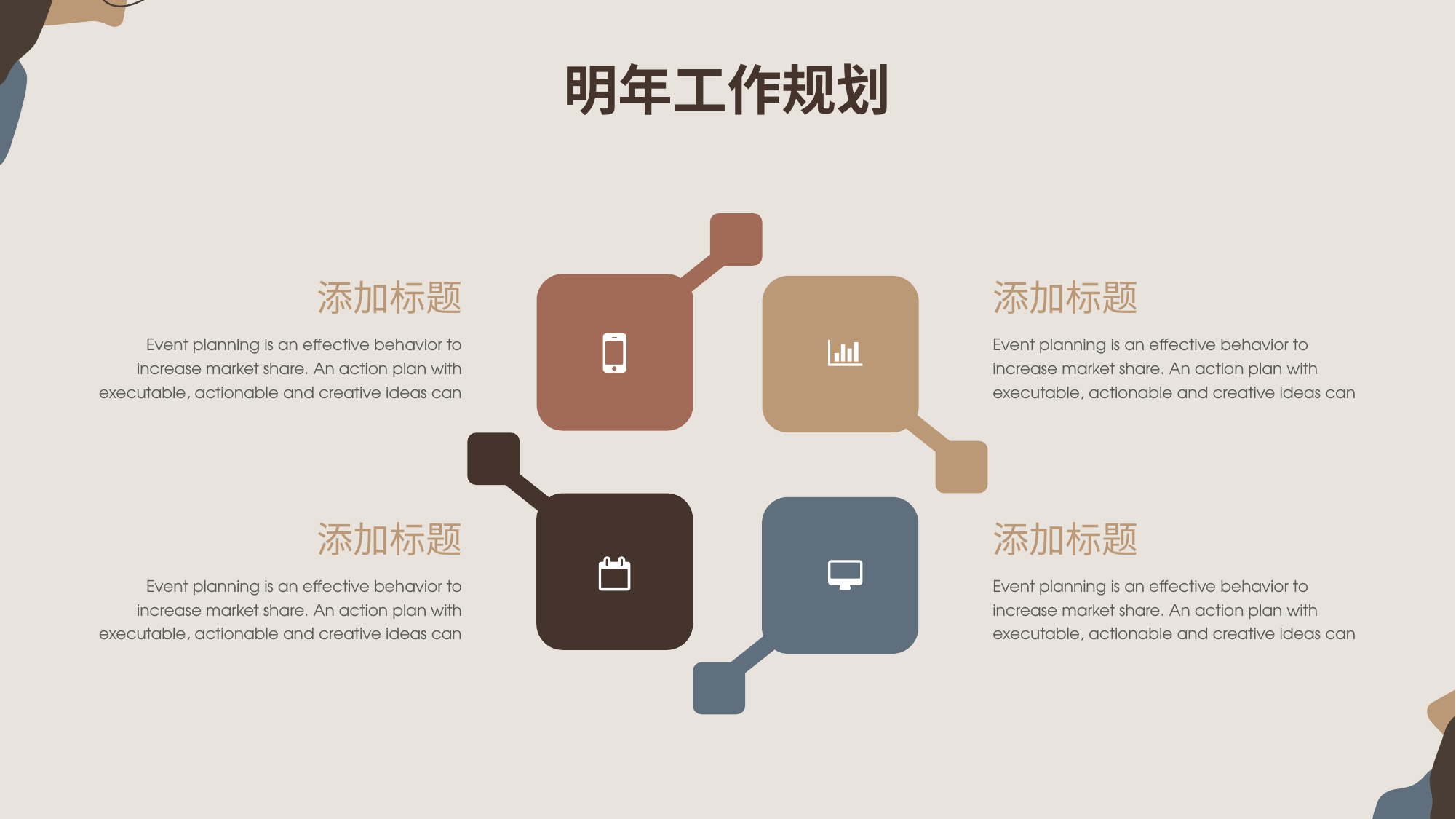

明年工作规划

添加标题
Event planning is an effective behavior to increase market share. An action plan with executable, actionable and creative ideas can
添加标题
Event planning is an effective behavior to increase market share. An action plan with executable, actionable and creative ideas can

添加标题
Event planning is an effective behavior to increase market share. An action plan with executable, actionable and creative ideas can
添加标题
Event planning is an effective behavior to increase market share. An action plan with executable, actionable and creative ideas can